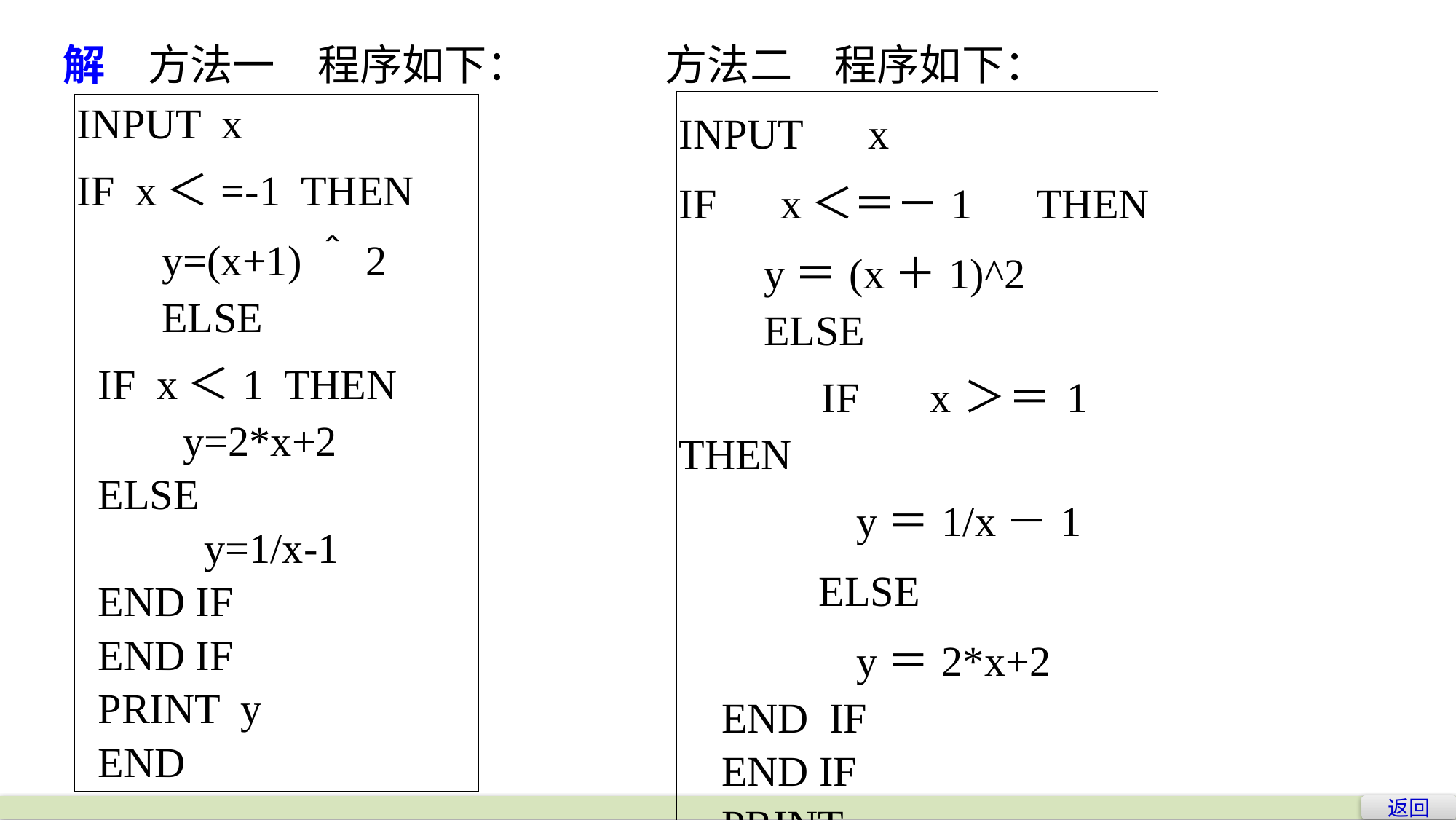

解　方法一　程序如下：
方法二　程序如下：
| INPUT　x IF　x＜＝－1　THEN y＝(x＋1)^2 ELSE 　IF　x＞＝1　THEN 　 y＝1/x－1 　ELSE 　 y＝2\*x+2 END IF END IF PRINT y END |
| --- |
| INPUT x IF x＜=-1 THEN y=(x+1)＾2 ELSE IF x＜1 THEN y=2\*x+2 ELSE y=1/x-1 END IF END IF PRINT y END |
| --- |
返回